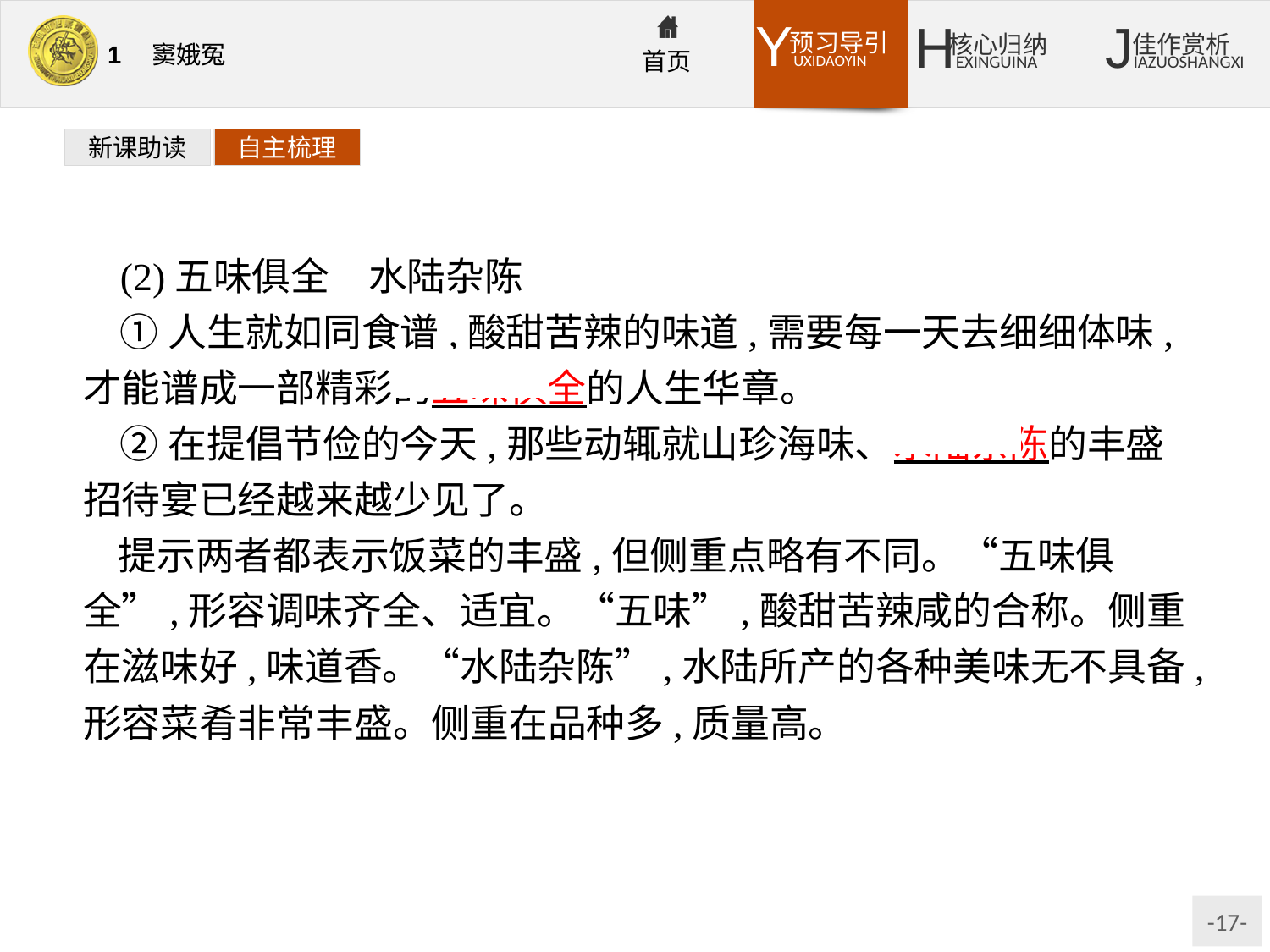

新课助读
自主梳理
(2)五味俱全　水陆杂陈
①人生就如同食谱,酸甜苦辣的味道,需要每一天去细细体味,才能谱成一部精彩的五味俱全的人生华章。
②在提倡节俭的今天,那些动辄就山珍海味、水陆杂陈的丰盛招待宴已经越来越少见了。
提示两者都表示饭菜的丰盛,但侧重点略有不同。“五味俱全”,形容调味齐全、适宜。“五味”,酸甜苦辣咸的合称。侧重在滋味好,味道香。“水陆杂陈”,水陆所产的各种美味无不具备,形容菜肴非常丰盛。侧重在品种多,质量高。